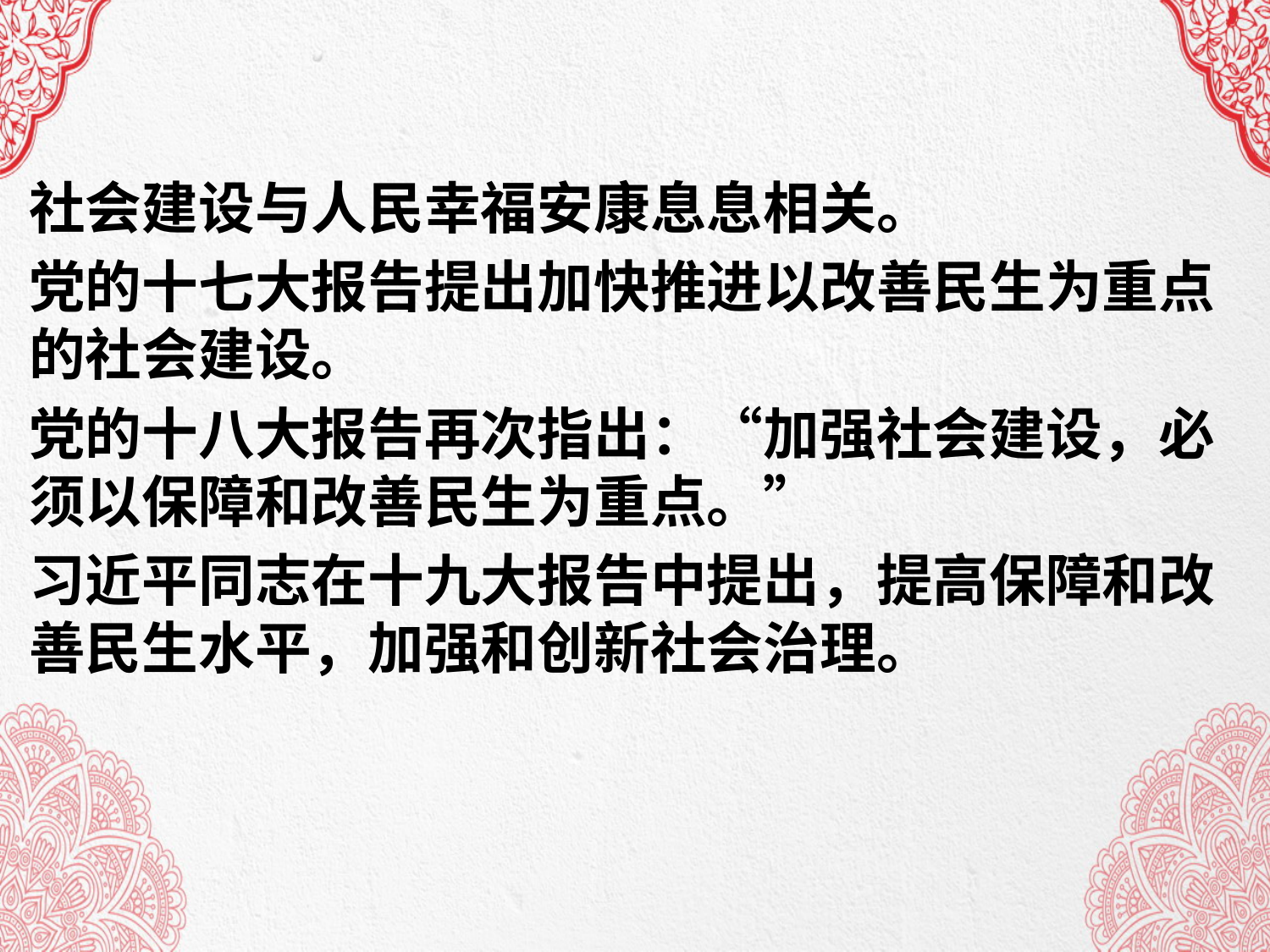

社会建设与人民幸福安康息息相关。
党的十七大报告提出加快推进以改善民生为重点的社会建设。
党的十八大报告再次指出：“加强社会建设，必须以保障和改善民生为重点。”
习近平同志在十九大报告中提出，提高保障和改善民生水平，加强和创新社会治理。